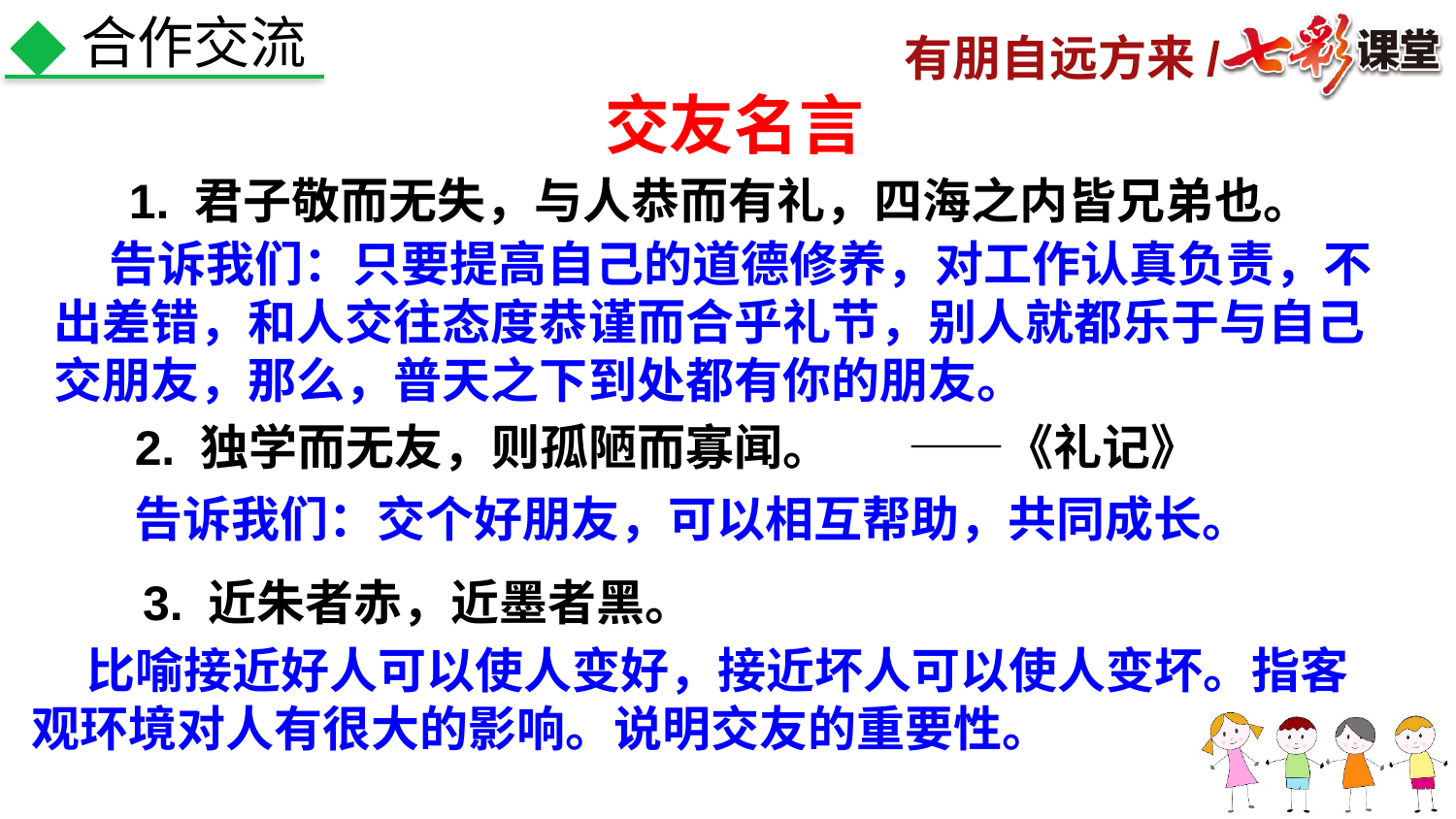

合作交流

交友名言
1. 君子敬而无失，与人恭而有礼，四海之内皆兄弟也。
    告诉我们：只要提高自己的道德修养，对工作认真负责，不出差错，和人交往态度恭谨而合乎礼节，别人就都乐于与自己交朋友，那么，普天之下到处都有你的朋友。
2. 独学而无友，则孤陋而寡闻。       ——《礼记》
告诉我们：交个好朋友，可以相互帮助，共同成长。
3. 近朱者赤，近墨者黑。
    比喻接近好人可以使人变好，接近坏人可以使人变坏。指客观环境对人有很大的影响。说明交友的重要性。